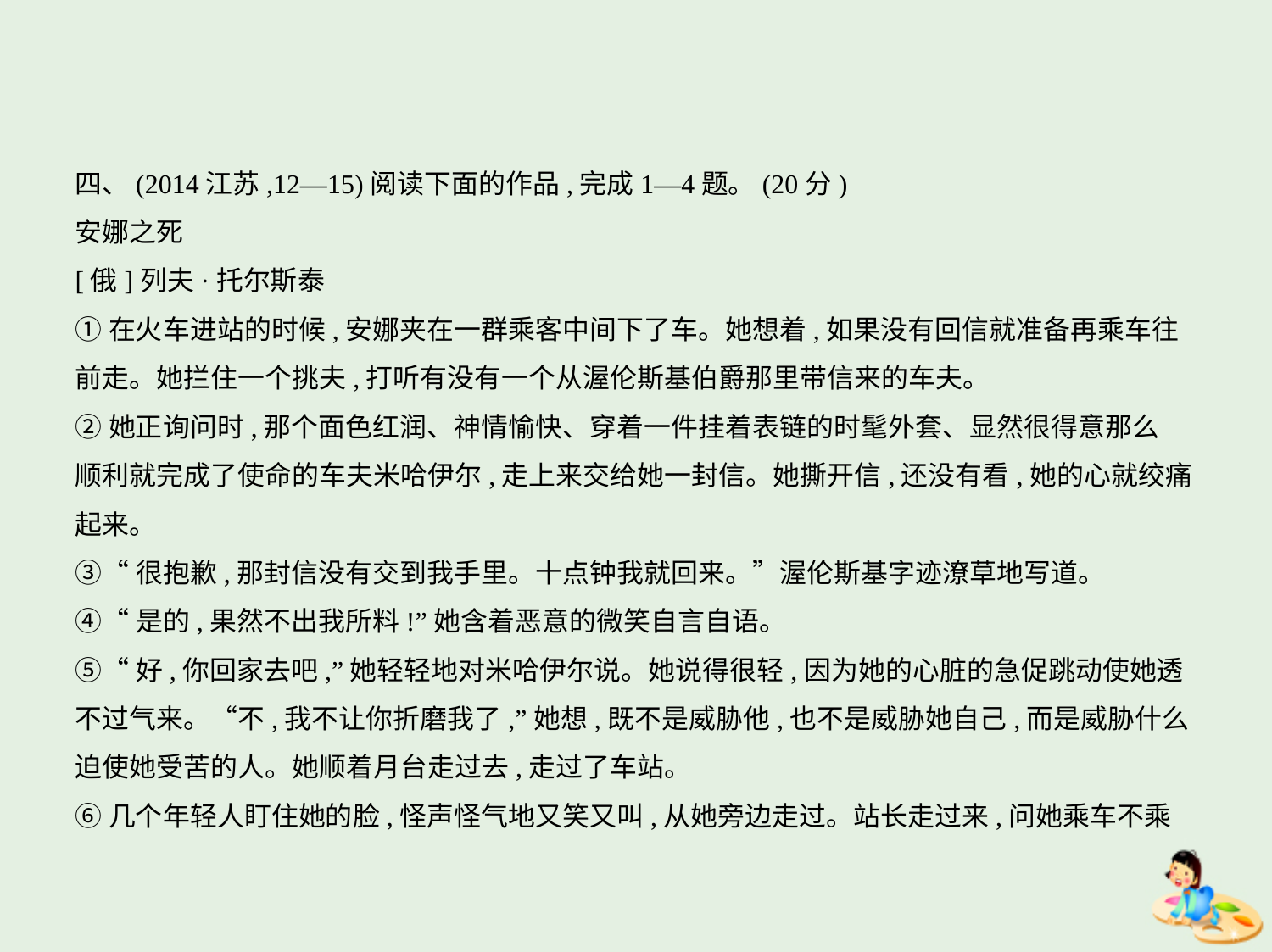

四、(2014江苏,12—15)阅读下面的作品,完成1—4题。(20分)
安娜之死
[俄]列夫·托尔斯泰
①在火车进站的时候,安娜夹在一群乘客中间下了车。她想着,如果没有回信就准备再乘车往
前走。她拦住一个挑夫,打听有没有一个从渥伦斯基伯爵那里带信来的车夫。
②她正询问时,那个面色红润、神情愉快、穿着一件挂着表链的时髦外套、显然很得意那么
顺利就完成了使命的车夫米哈伊尔,走上来交给她一封信。她撕开信,还没有看,她的心就绞痛
起来。
③“很抱歉,那封信没有交到我手里。十点钟我就回来。”渥伦斯基字迹潦草地写道。
④“是的,果然不出我所料!”她含着恶意的微笑自言自语。
⑤“好,你回家去吧,”她轻轻地对米哈伊尔说。她说得很轻,因为她的心脏的急促跳动使她透
不过气来。“不,我不让你折磨我了,”她想,既不是威胁他,也不是威胁她自己,而是威胁什么
迫使她受苦的人。她顺着月台走过去,走过了车站。
⑥几个年轻人盯住她的脸,怪声怪气地又笑又叫,从她旁边走过。站长走过来,问她乘车不乘